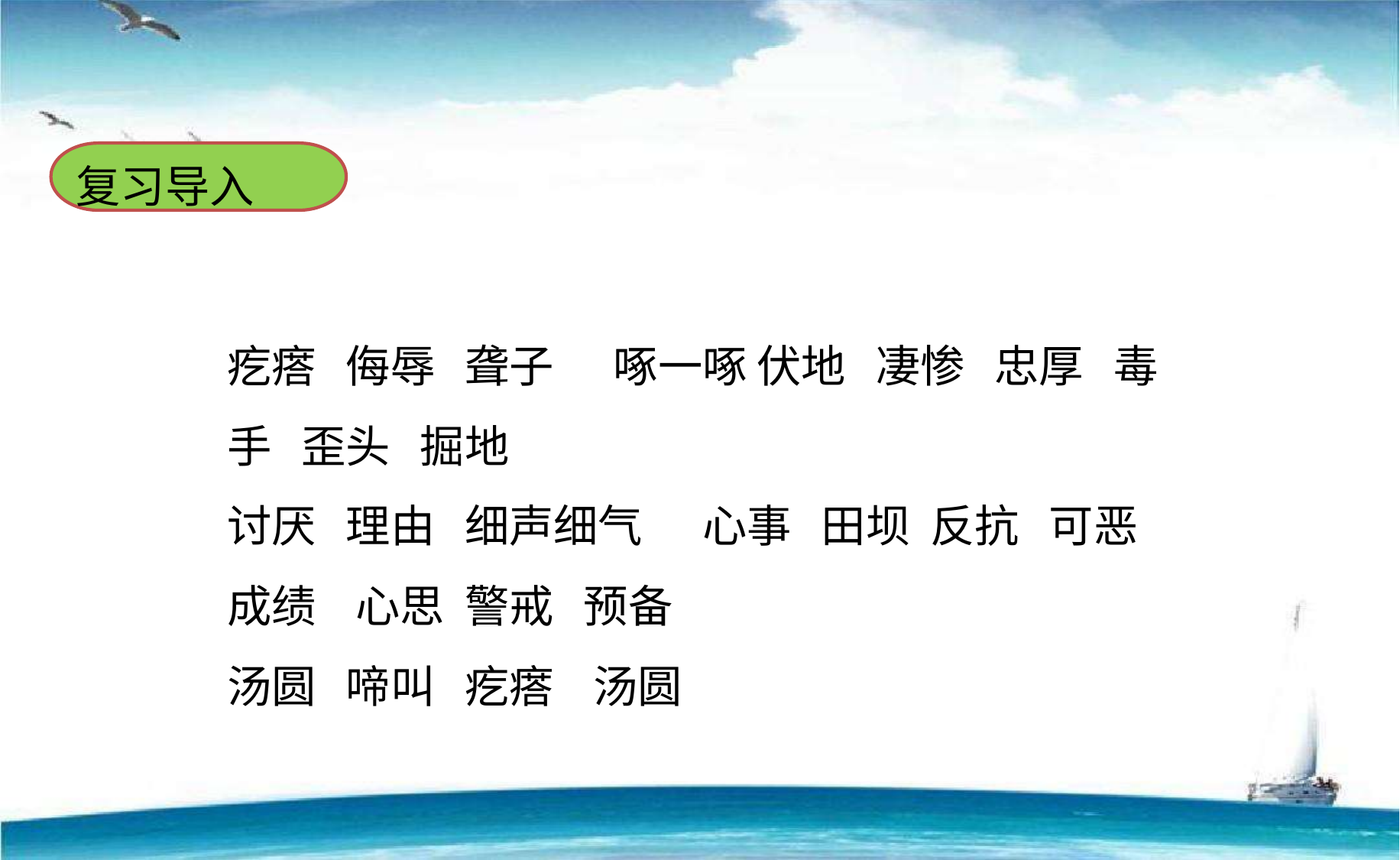

复习导入

疙瘩   侮辱   聋子      啄一啄 伏地   凄惨   忠厚   毒手   歪头   掘地
讨厌   理由   细声细气      心事   田坝  反抗   可恶   成绩    心思  警戒   预备
汤圆   啼叫   疙瘩    汤圆